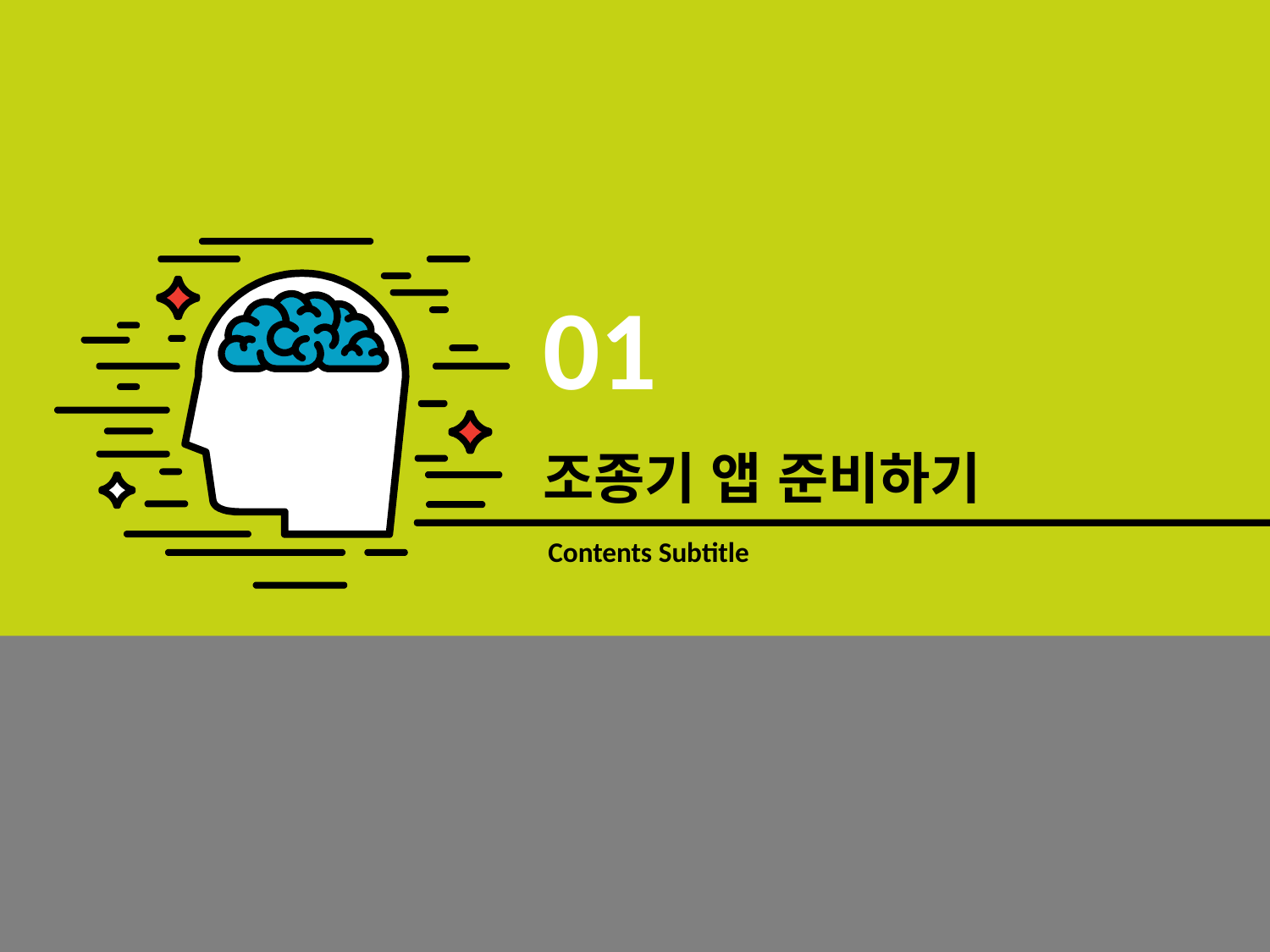

01
조종기 앱 준비하기
# Contents Subtitle